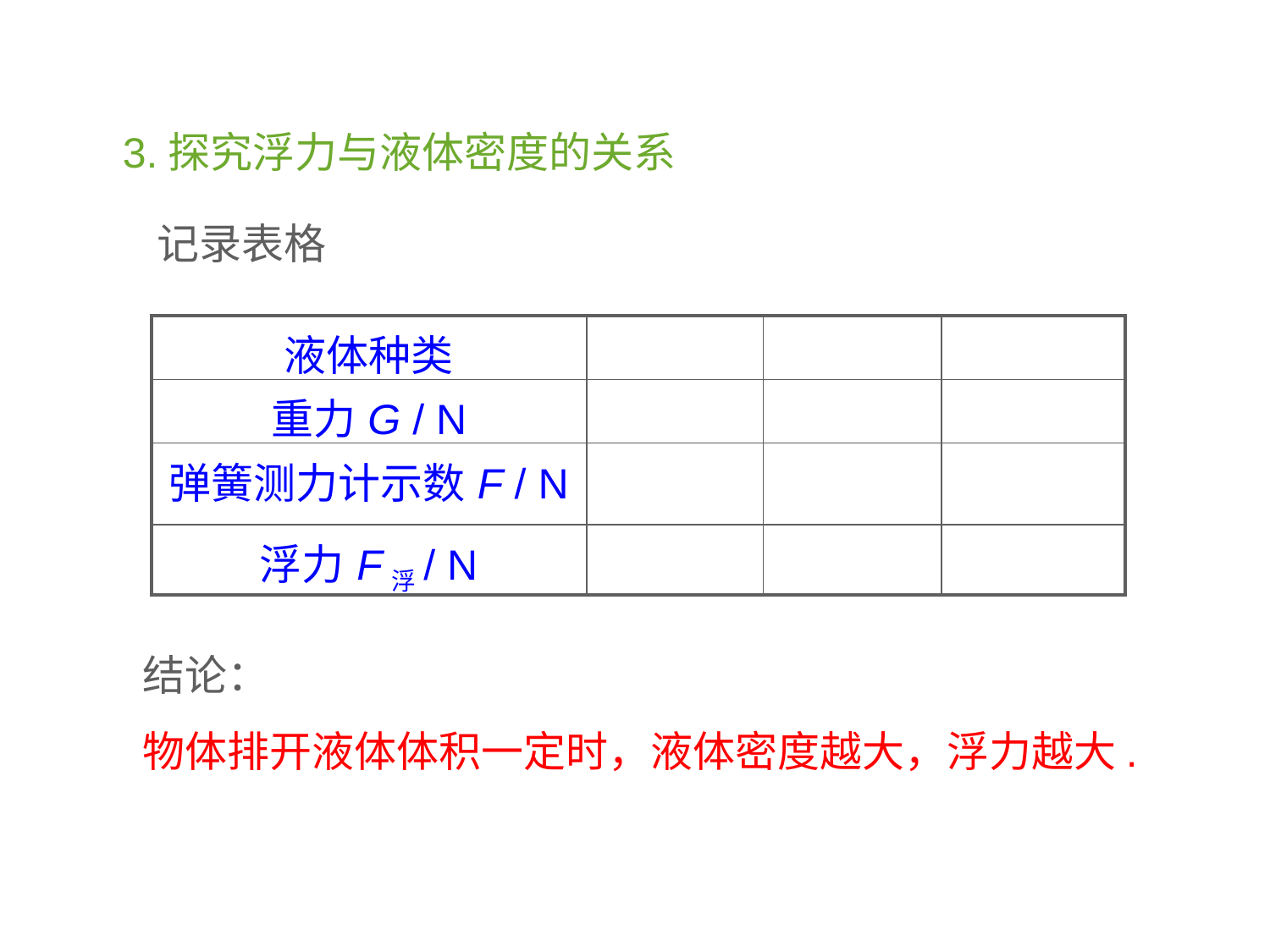

3.探究浮力与液体密度的关系
记录表格
| 液体种类 |  |  |  |
| --- | --- | --- | --- |
| 重力G / N |  |  |  |
| 弹簧测力计示数F / N |  |  |  |
| 浮力F浮/ N |  |  |  |
结论：
物体排开液体体积一定时，液体密度越大，浮力越大.